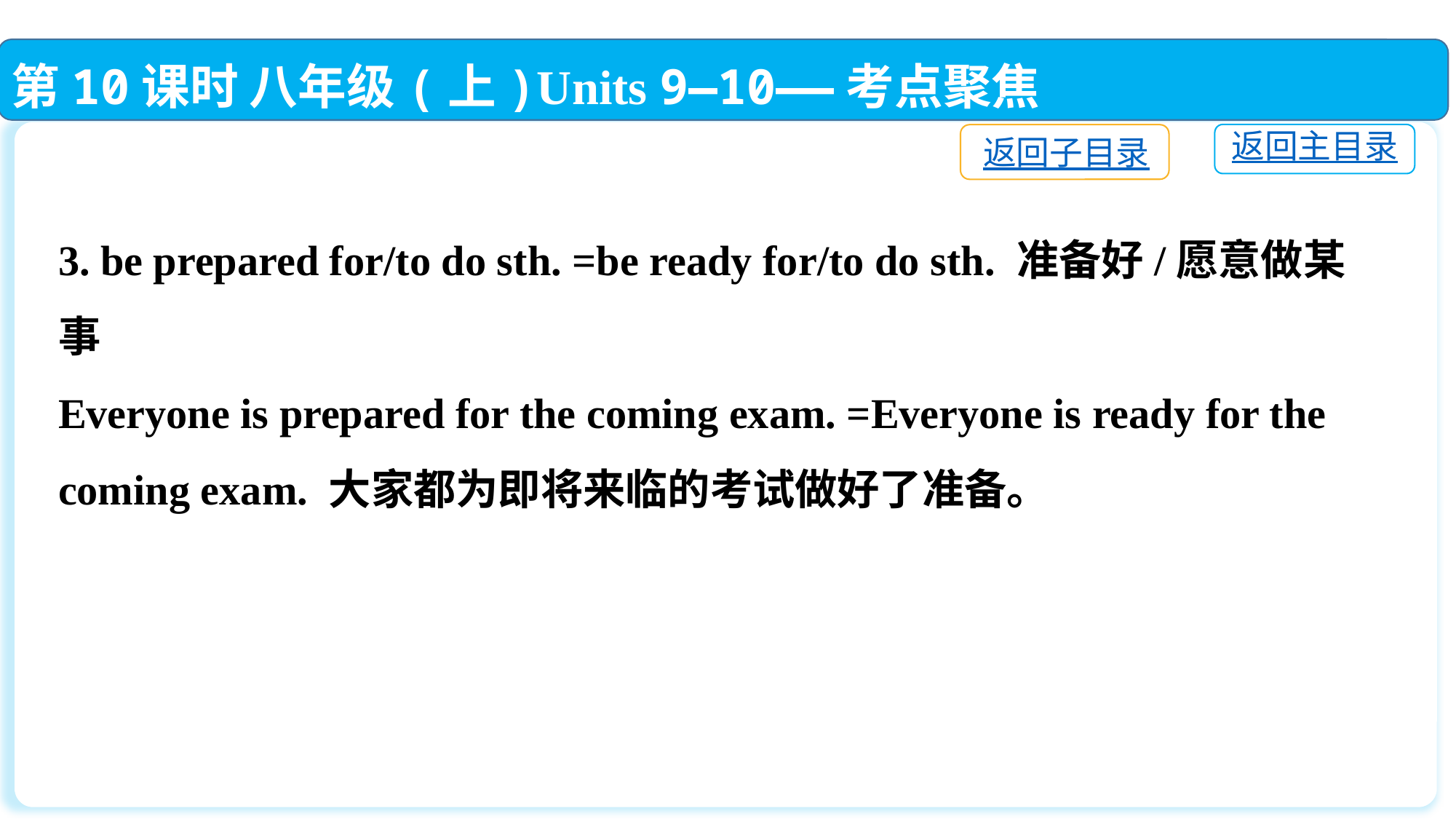

第10课时 八年级(上)Units 9—10——考点聚焦

返回主目录

返回子目录
3. be prepared for/to do sth. =be ready for/to do sth. 准备好/愿意做某事
Everyone is prepared for the coming exam. =Everyone is ready for the coming exam. 大家都为即将来临的考试做好了准备。